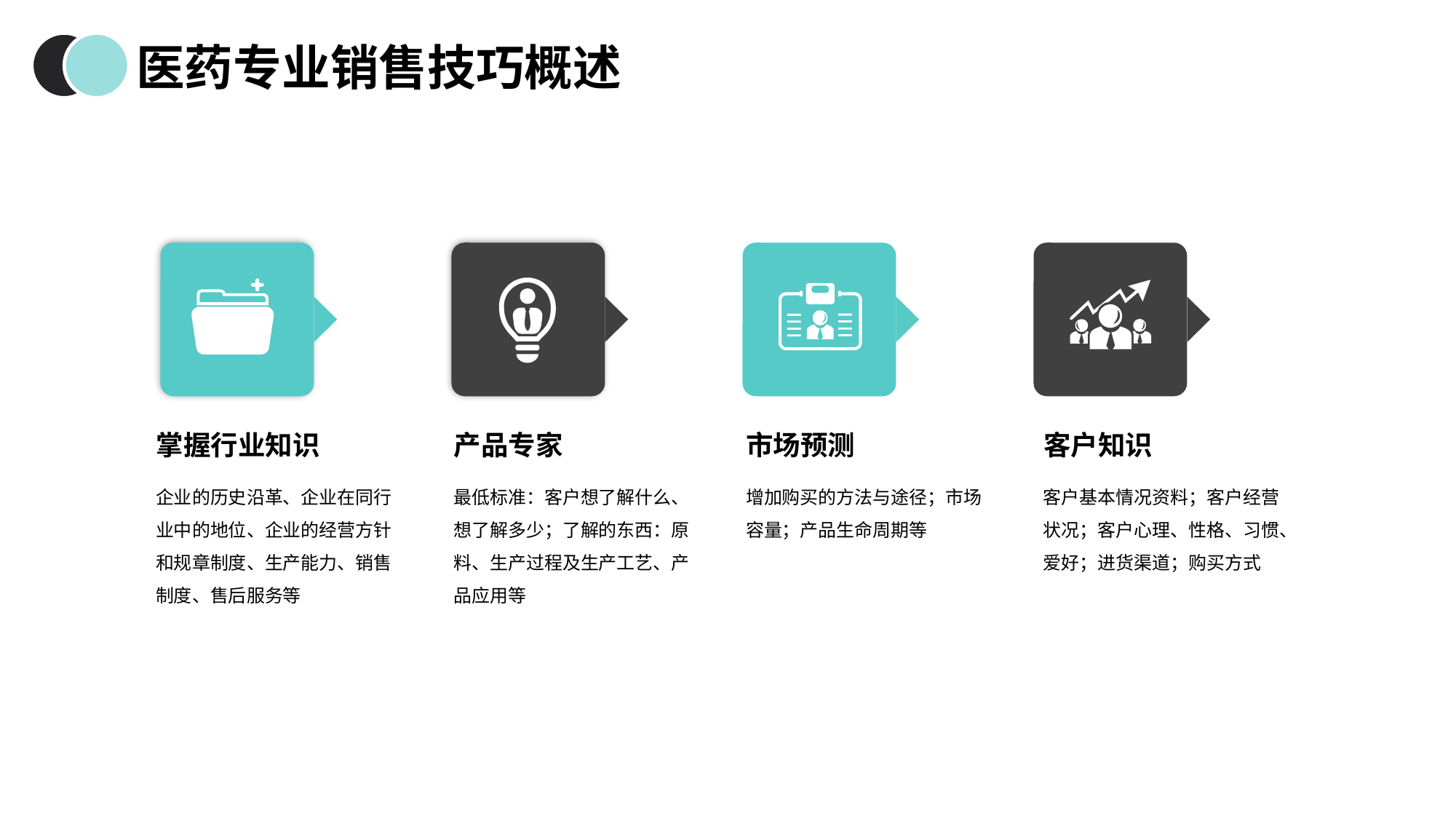

医药专业销售技巧概述

掌握行业知识
产品专家
市场预测
客户知识
企业的历史沿革、企业在同行业中的地位、企业的经营方针和规章制度、生产能力、销售制度、售后服务等
最低标准：客户想了解什么、想了解多少；了解的东西：原料、生产过程及生产工艺、产品应用等
增加购买的方法与途径；市场容量；产品生命周期等
客户基本情况资料；客户经营状况；客户心理、性格、习惯、爱好；进货渠道；购买方式